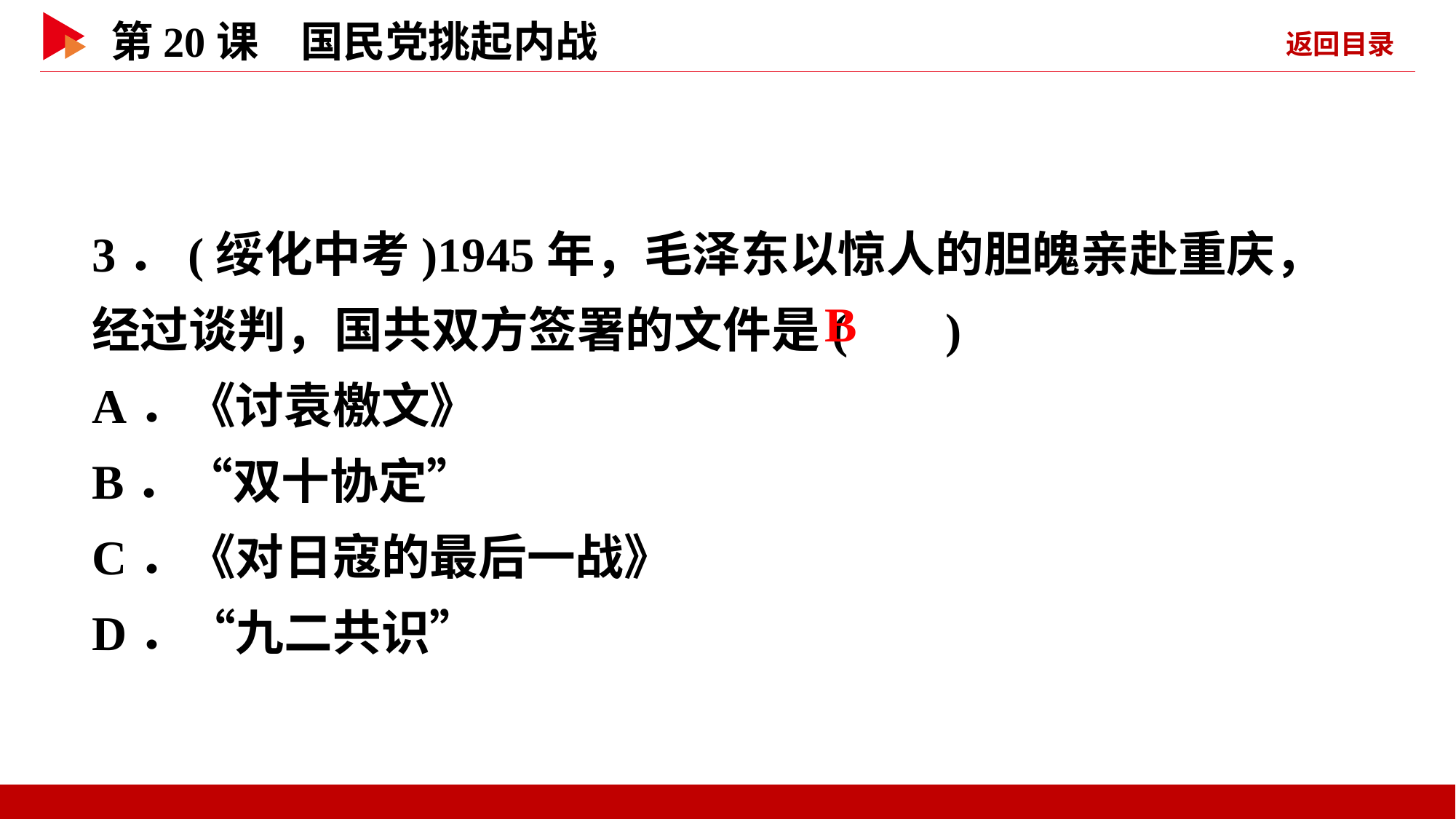

3．(绥化中考)1945年，毛泽东以惊人的胆魄亲赴重庆，经过谈判，国共双方签署的文件是(        )
A．《讨袁檄文》
B．“双十协定”
C．《对日寇的最后一战》
D．“九二共识”
   B